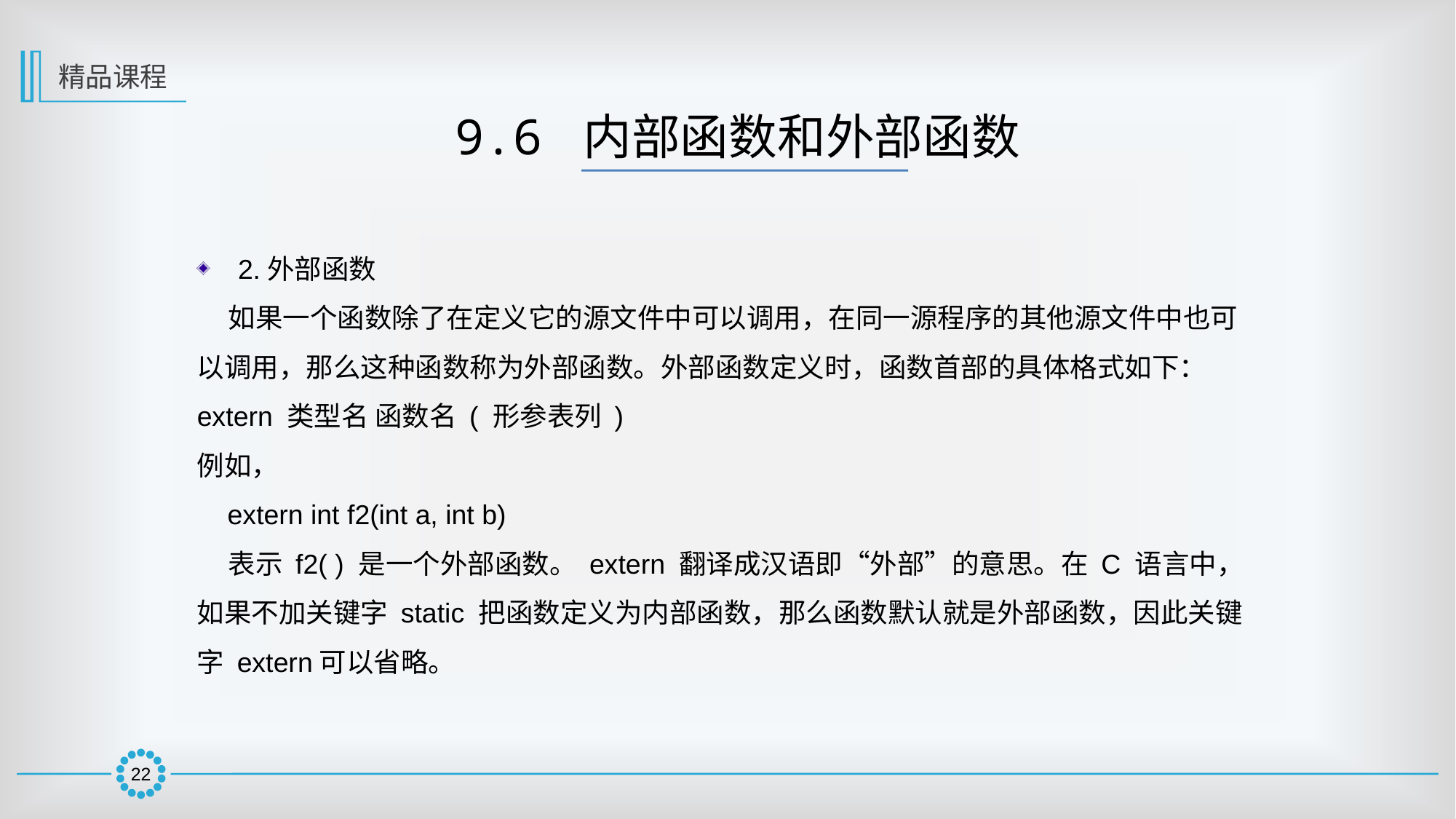

精品课程
9.6 内部函数和外部函数

2.外部函数
    如果一个函数除了在定义它的源文件中可以调用，在同一源程序的其他源文件中也可以调用，那么这种函数称为外部函数。外部函数定义时，函数首部的具体格式如下：
extern 类型名 函数名 ( 形参表列 )
例如，
    extern int f2(int a, int b)
    表示 f2( ) 是一个外部函数。 extern 翻译成汉语即“外部”的意思。在 C 语言中，如果不加关键字 static 把函数定义为内部函数，那么函数默认就是外部函数，因此关键字 extern可以省略。

22